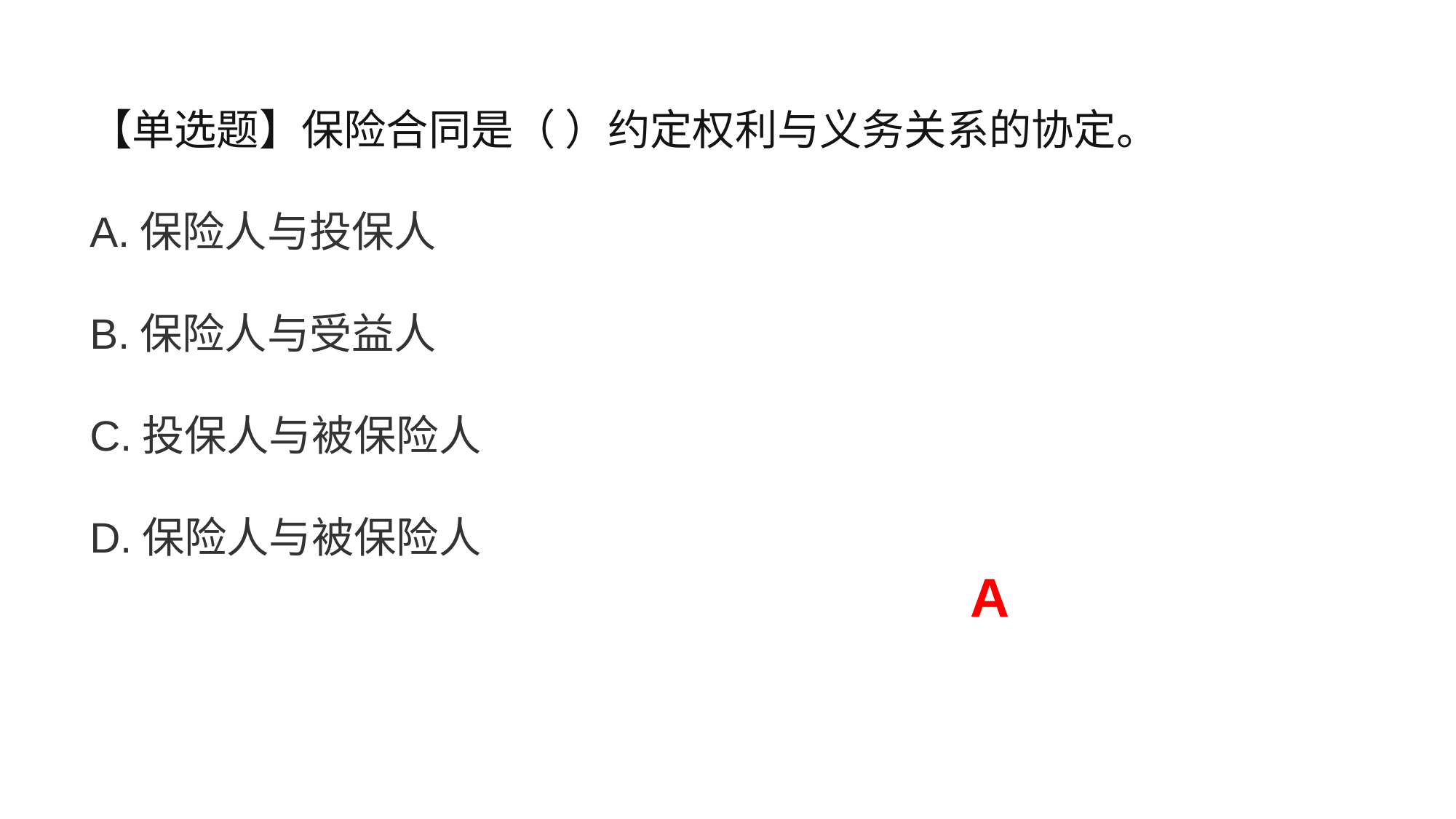

【单选题】保险合同是（ ）约定权利与义务关系的协定。
A.保险人与投保人
B.保险人与受益人
C.投保人与被保险人
D.保险人与被保险人
A